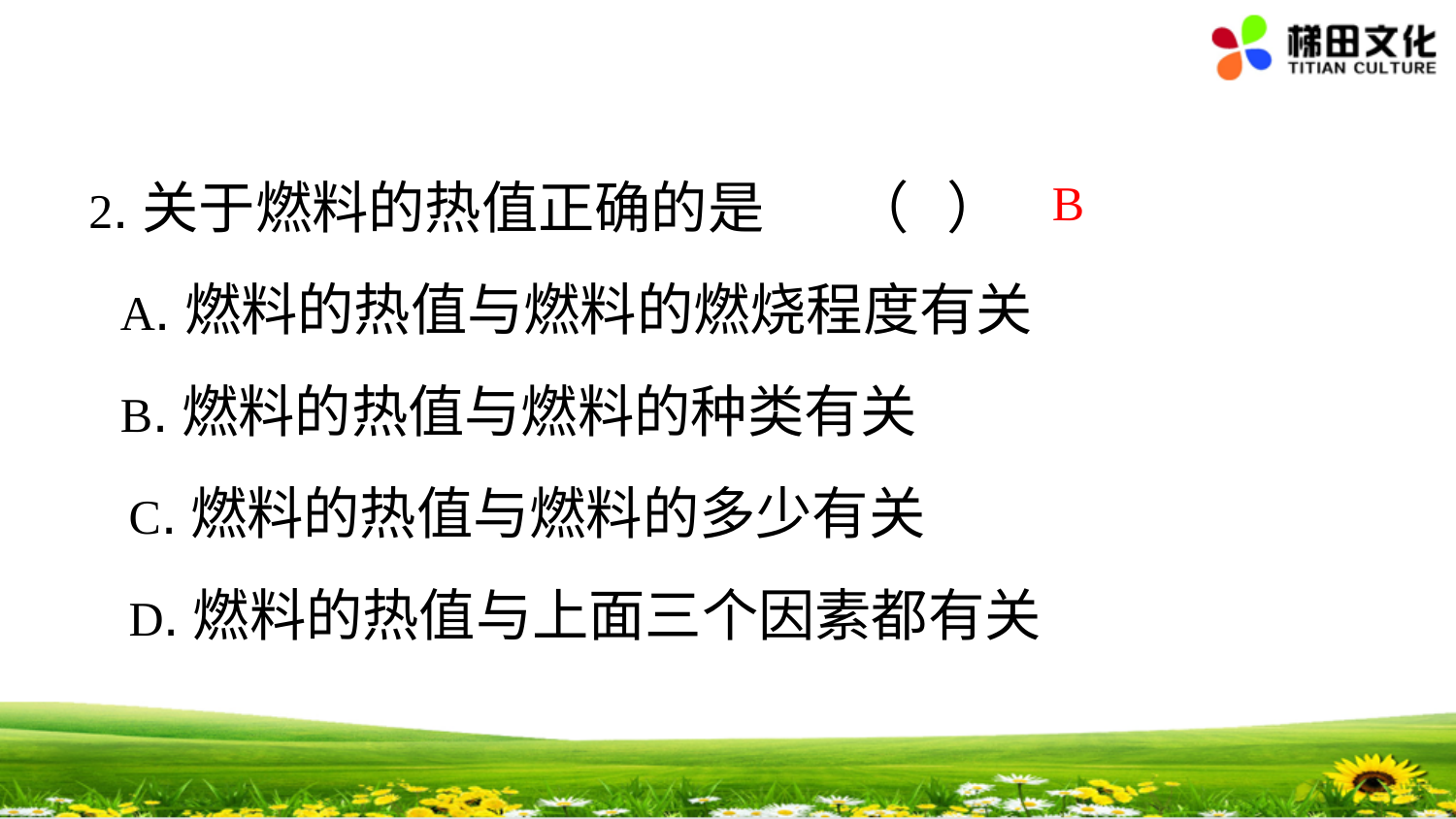

2.关于燃料的热值正确的是       （   ）
  A.燃料的热值与燃料的燃烧程度有关
  B.燃料的热值与燃料的种类有关
   C.燃料的热值与燃料的多少有关
   D.燃料的热值与上面三个因素都有关
B